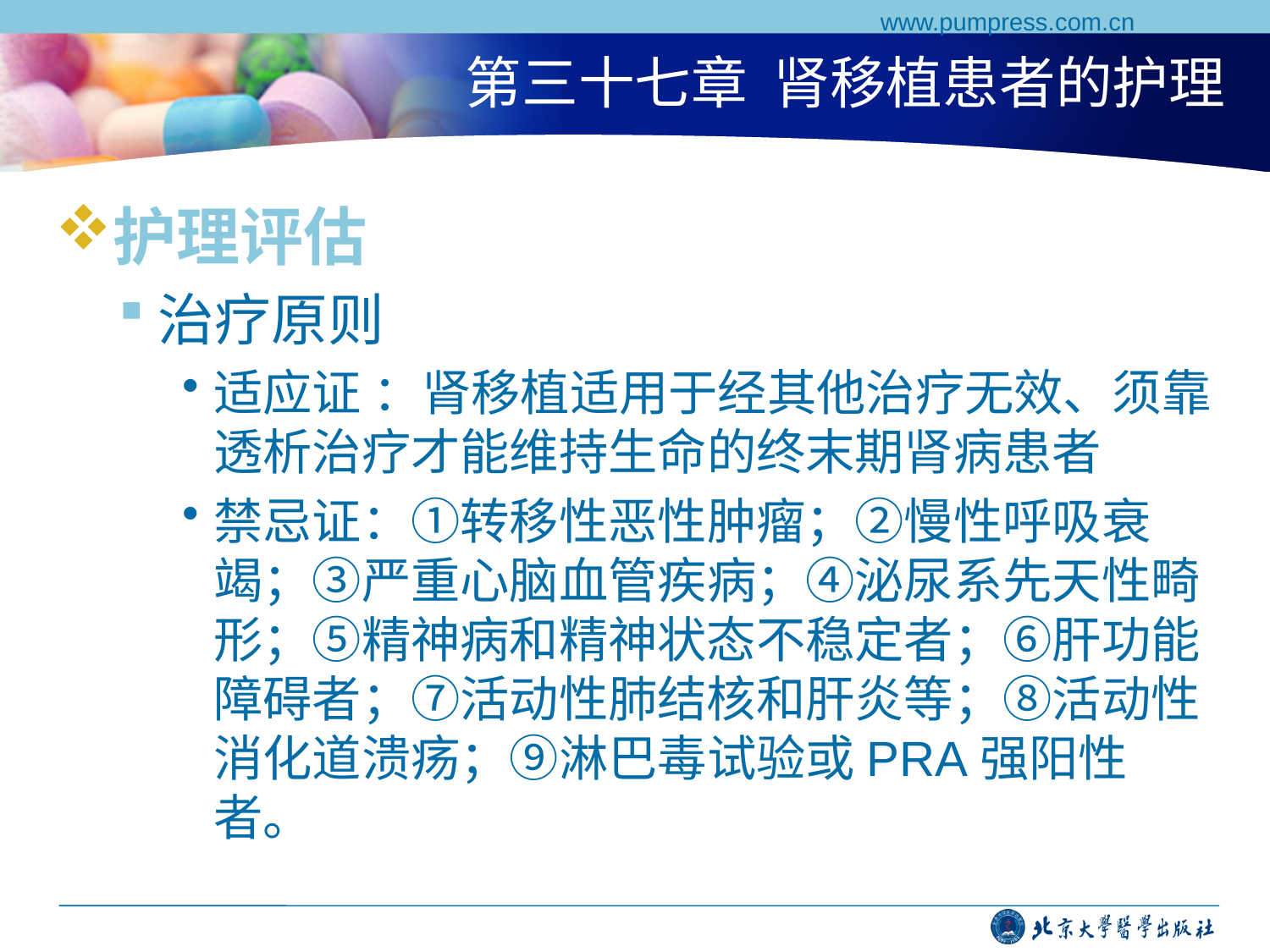

www.pumpress.com.cn
# 第三十七章  肾移植患者的护理
护理评估
治疗原则
适应证 ：肾移植适用于经其他治疗无效、须靠透析治疗才能维持生命的终末期肾病患者
禁忌证：①转移性恶性肿瘤；②慢性呼吸衰竭；③严重心脑血管疾病；④泌尿系先天性畸形；⑤精神病和精神状态不稳定者；⑥肝功能障碍者；⑦活动性肺结核和肝炎等；⑧活动性消化道溃疡；⑨淋巴毒试验或PRA强阳性者。